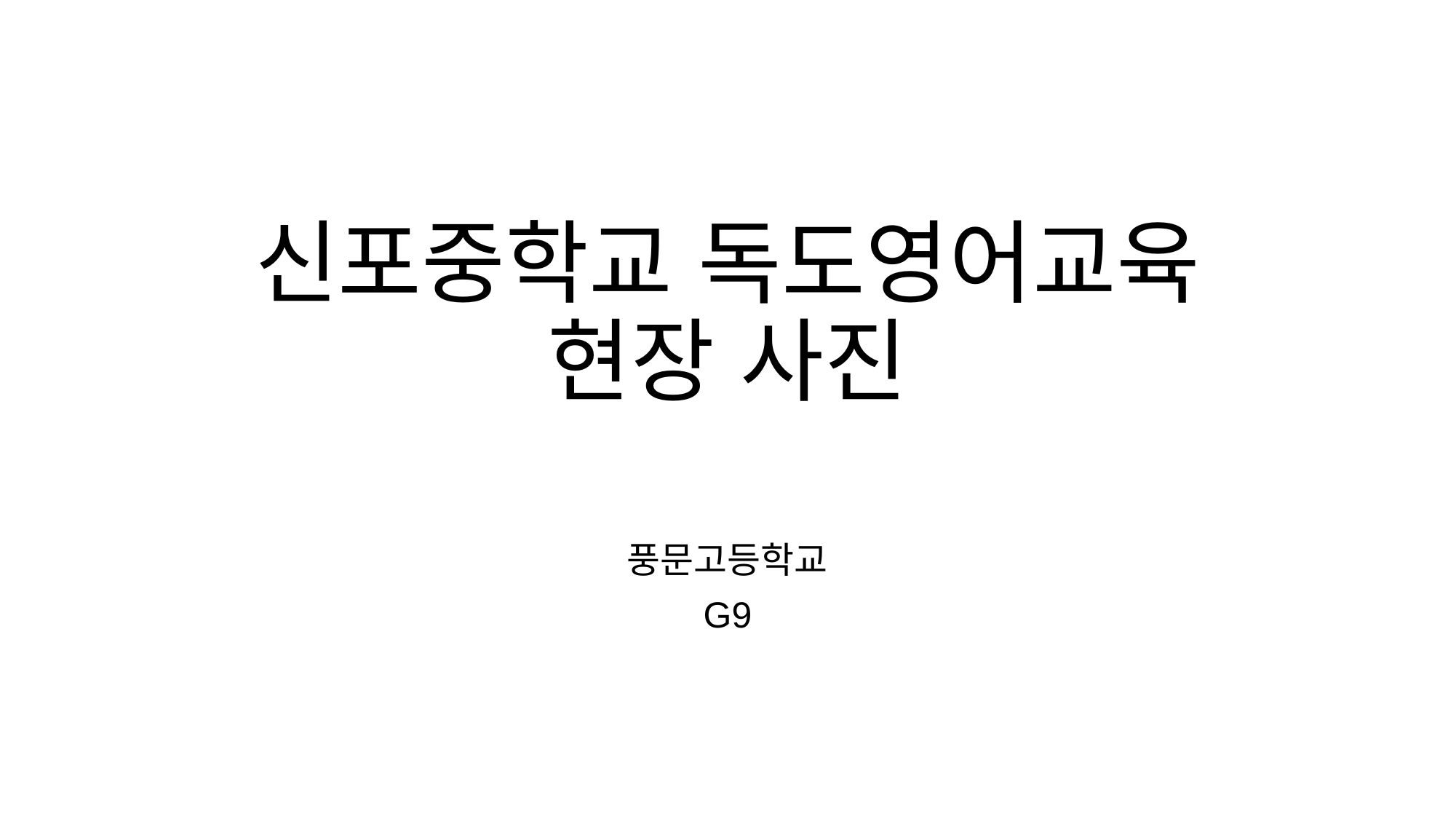

# 신포중학교 독도영어교육 현장 사진
풍문고등학교
G9